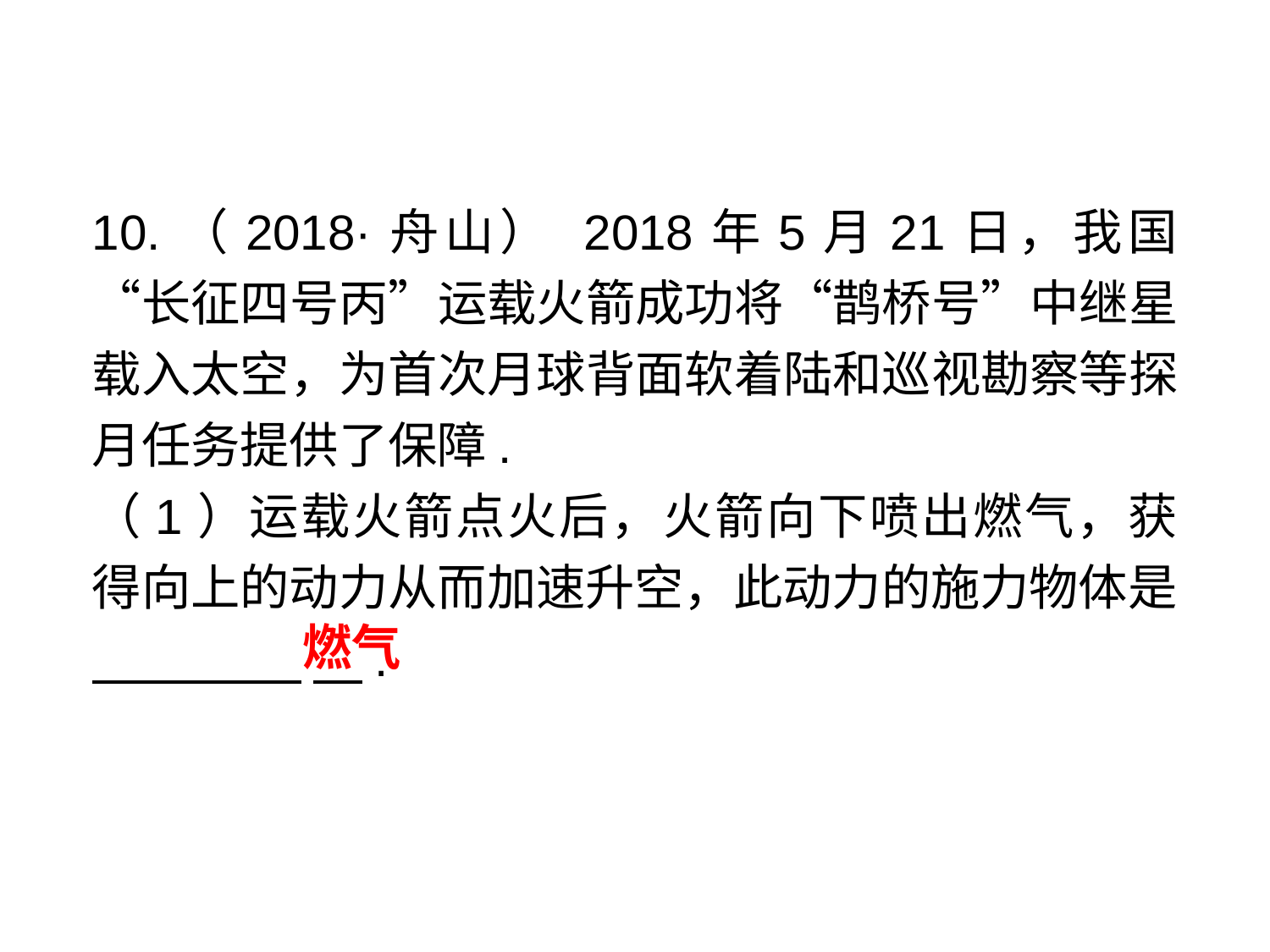

10.（2018·舟山） 2018年5月21日，我国“长征四号丙”运载火箭成功将“鹊桥号”中继星载入太空，为首次月球背面软着陆和巡视勘察等探月任务提供了保障.
（1）运载火箭点火后，火箭向下喷出燃气，获得向上的动力从而加速升空，此动力的施力物体是
                   　.
燃气